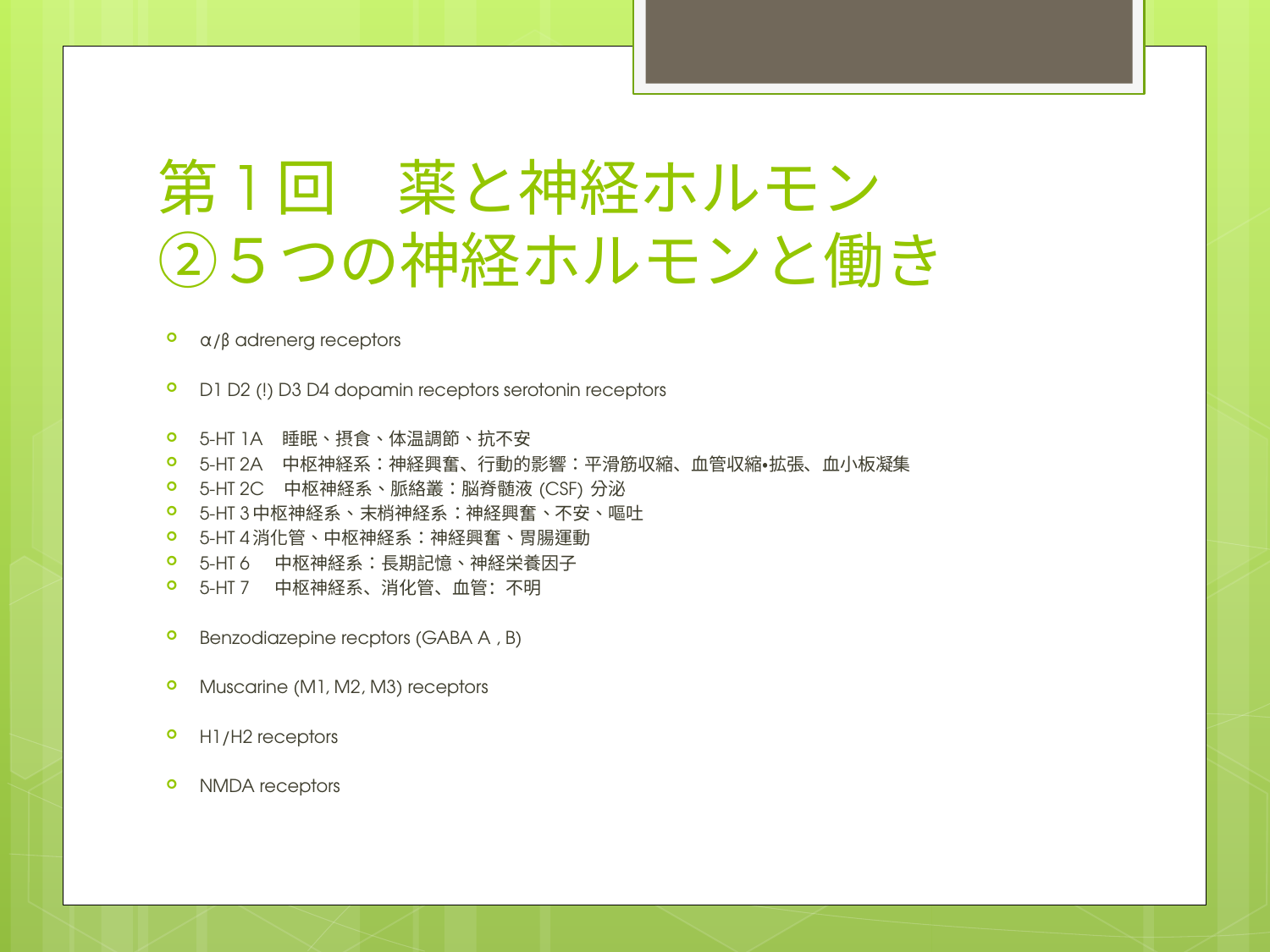

# 第1回　薬と神経ホルモン ②５つの神経ホルモンと働き
α/β adrenerg receptors

D1 D2 (!) D3 D4 dopamin receptors serotonin receptors

5-HT 1A　睡眠、摂食、体温調節、抗不安
5-HT 2A　中枢神経系：神経興奮、行動的影響：平滑筋収縮、血管収縮・拡張、血小板凝集
5-HT 2C　中枢神経系、脈絡叢：脳脊髄液 (CSF) 分泌
5-HT 3	中枢神経系、末梢神経系：神経興奮、不安、嘔吐
5-HT 4	消化管、中枢神経系：神経興奮、胃腸運動
5-HT 6 　中枢神経系：長期記憶、神経栄養因子
5-HT 7 　中枢神経系、消化管、血管：不明

Benzodiazepine recptors (GABA A , B)

Muscarine (M1, M2, M3) receptors

H1/H2 receptors

NMDA receptors